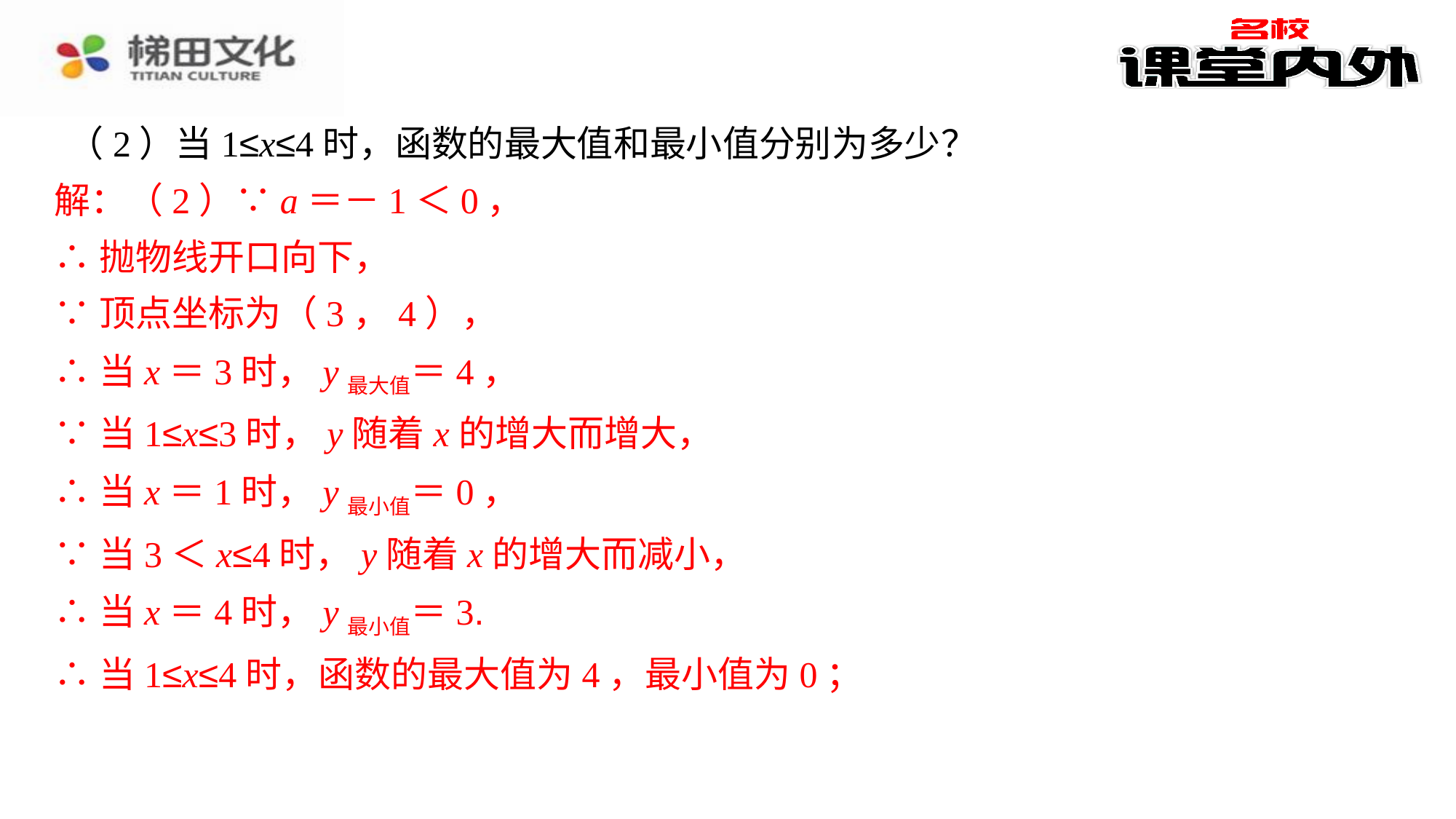

（2）当1≤x≤4时，函数的最大值和最小值分别为多少？
解：（2）∵a＝－1＜0，
∴抛物线开口向下，
∵顶点坐标为（3，4），
∴当x＝3时，y最大值＝4，
∵当1≤x≤3时，y随着x的增大而增大，
∴当x＝1时，y最小值＝0，
∵当3＜x≤4时，y随着x的增大而减小，
∴当x＝4时，y最小值＝3.
∴当1≤x≤4时，函数的最大值为4，最小值为0；